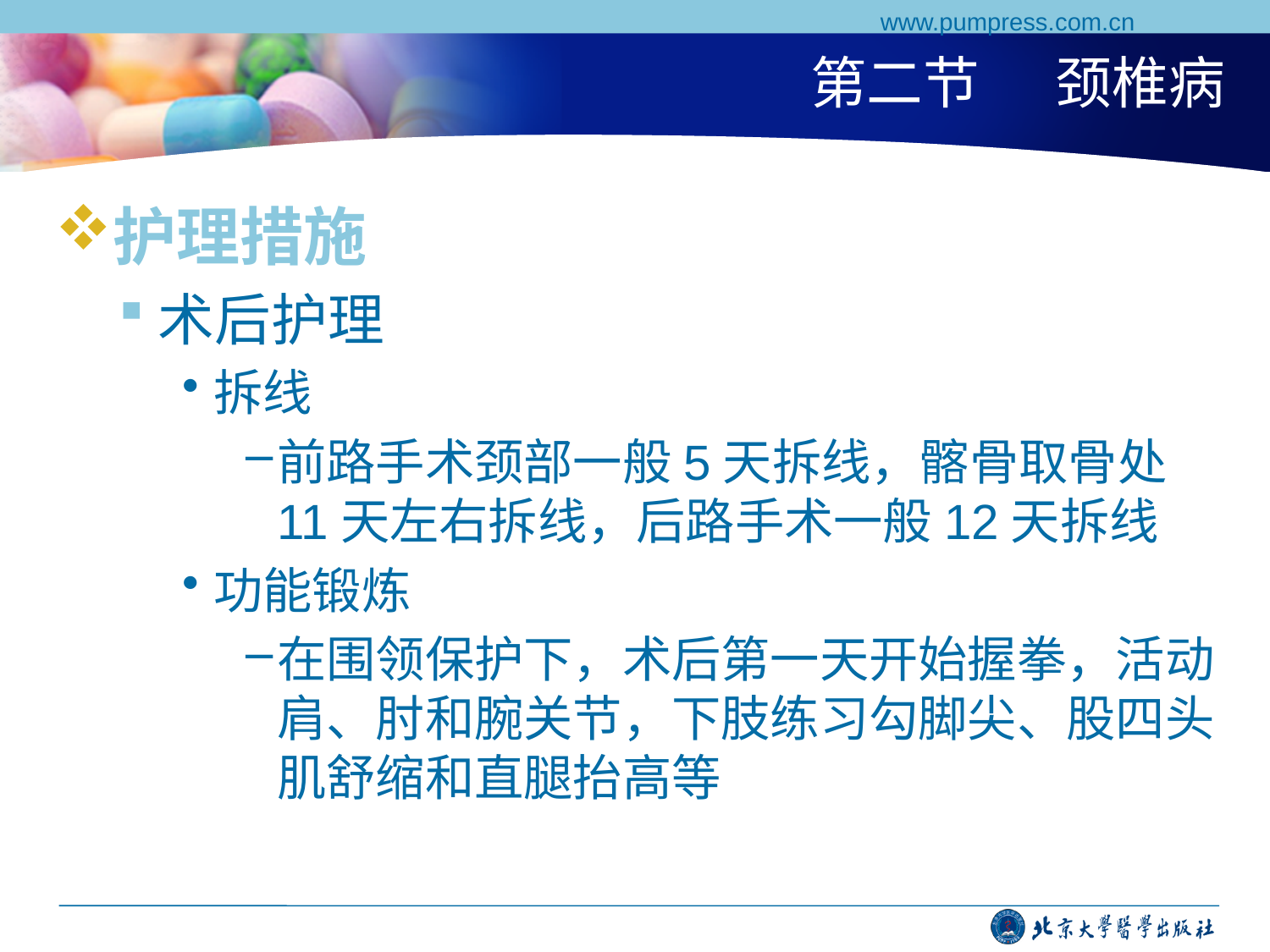

www.pumpress.com.cn
# 第二节      颈椎病
护理措施
术后护理
拆线
前路手术颈部一般5天拆线，髂骨取骨处11天左右拆线，后路手术一般12天拆线
功能锻炼
在围领保护下，术后第一天开始握拳，活动肩、肘和腕关节，下肢练习勾脚尖、股四头肌舒缩和直腿抬高等